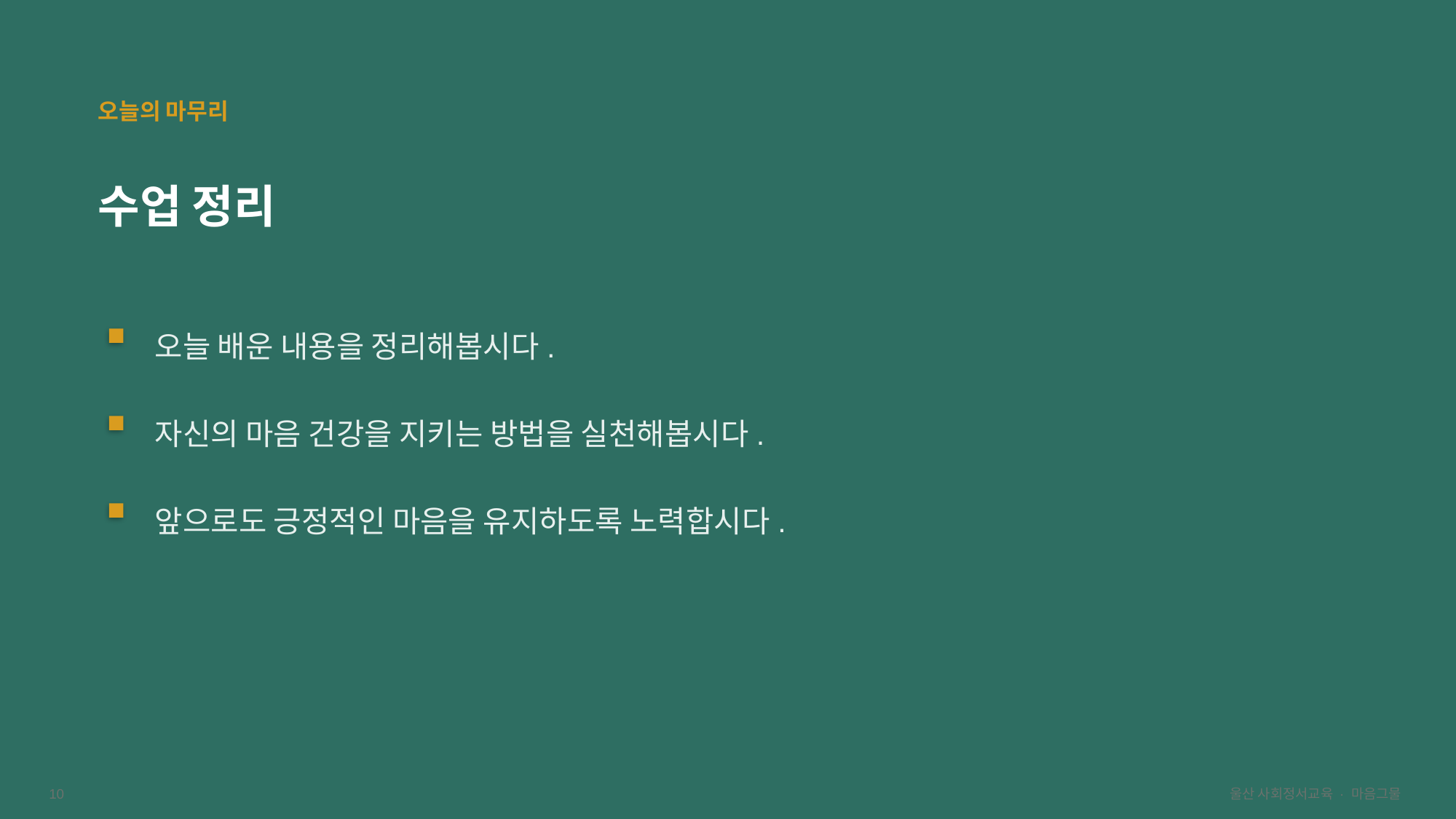

오늘의 마무리
수업 정리
오늘 배운 내용을 정리해봅시다.

자신의 마음 건강을 지키는 방법을 실천해봅시다.

앞으로도 긍정적인 마음을 유지하도록 노력합시다.

10
울산 사회정서교육 · 마음그물